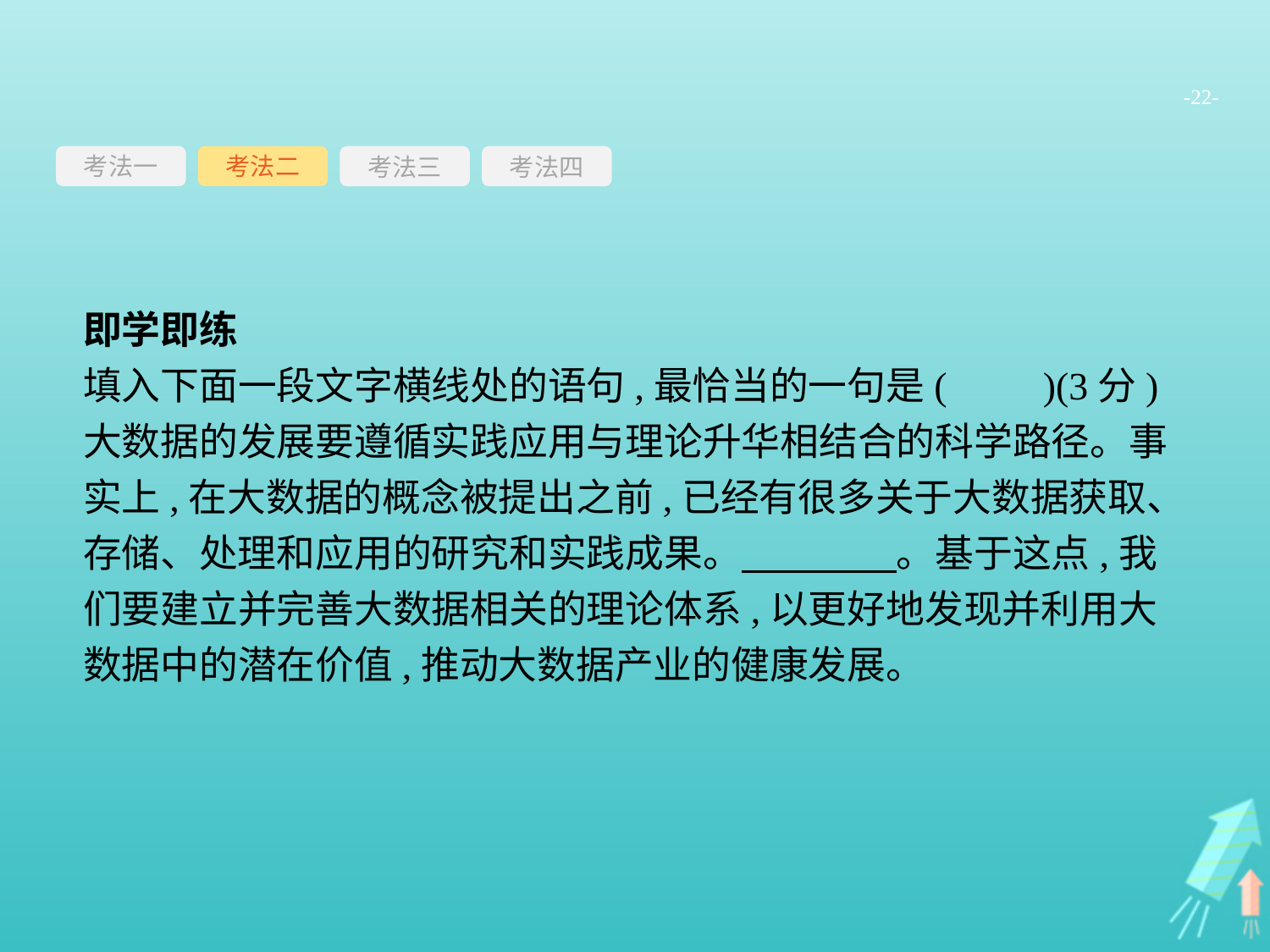

-22-
考法一
考法三
考法四
考法二
即学即练
填入下面一段文字横线处的语句,最恰当的一句是(　　)(3分)
大数据的发展要遵循实践应用与理论升华相结合的科学路径。事实上,在大数据的概念被提出之前,已经有很多关于大数据获取、存储、处理和应用的研究和实践成果。　　　　。基于这点,我们要建立并完善大数据相关的理论体系,以更好地发现并利用大数据中的潜在价值,推动大数据产业的健康发展。